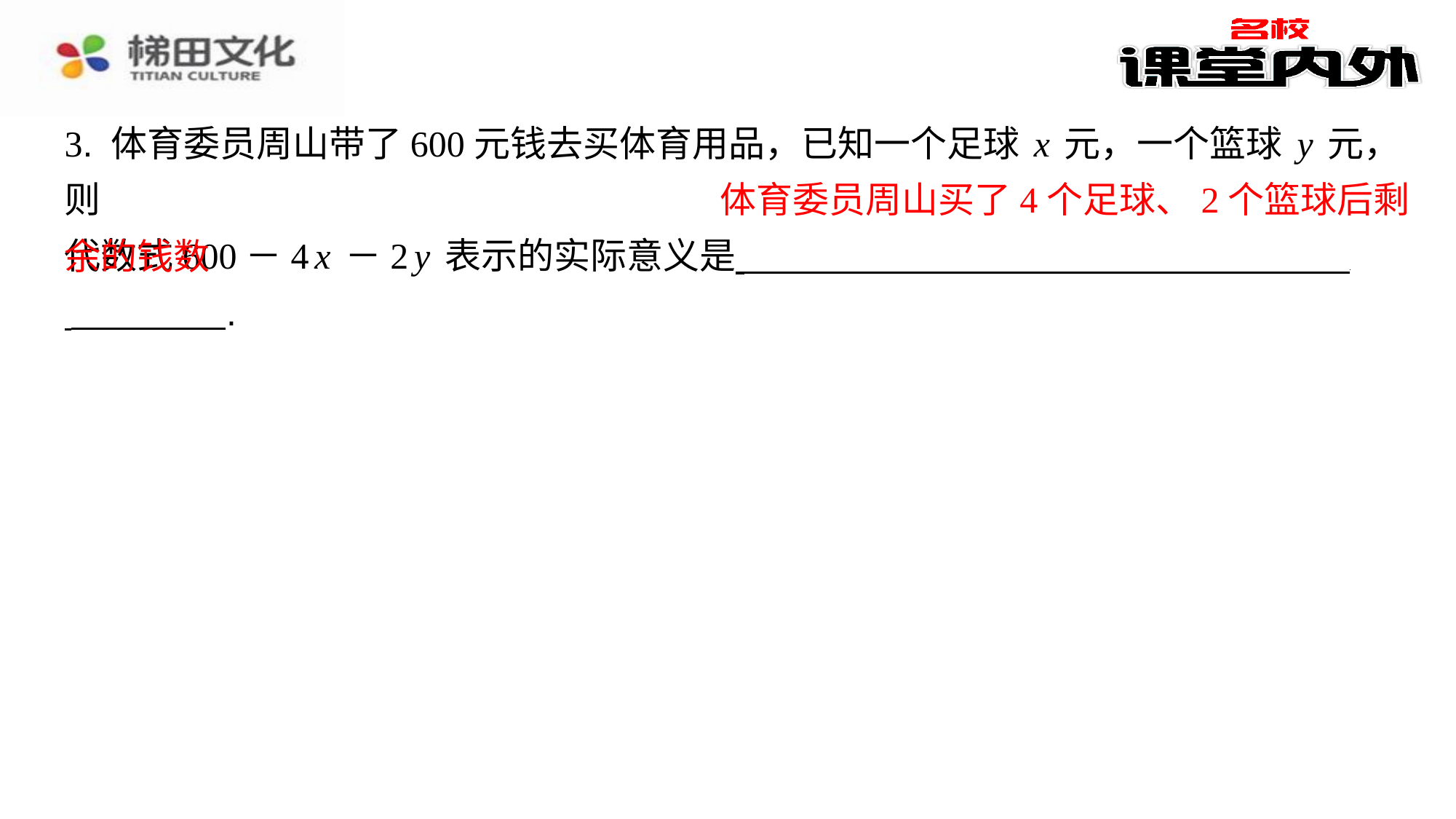

3. 体育委员周山带了600元钱去买体育用品，已知一个足球x元，一个篮球y元，则
代数式600－4x－2y表示的实际意义是                                                                                            ⁠
                        ⁠.
​　体育委员周山买了4个足球、2个篮球后剩
余的钱数